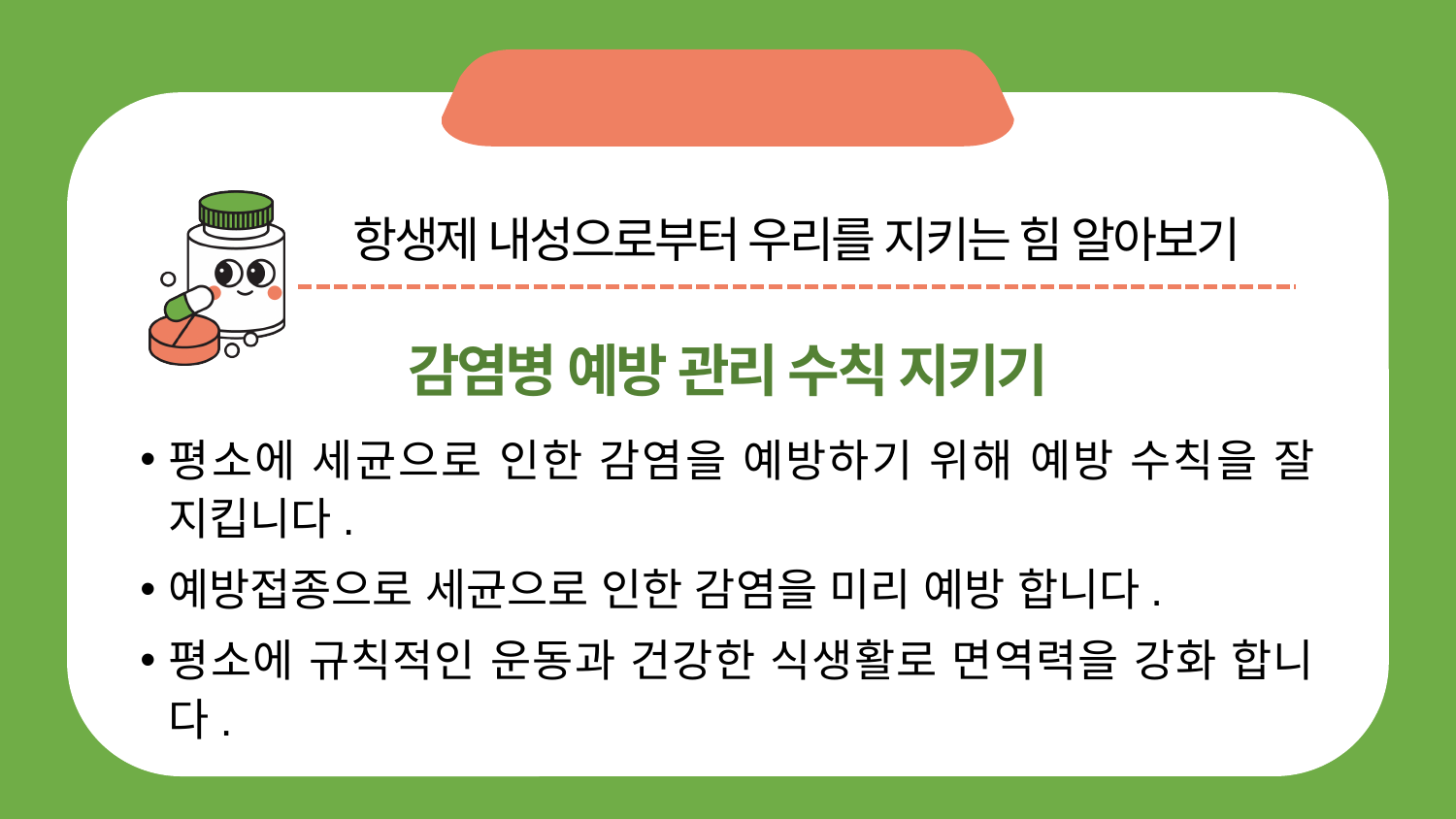

항생제 내성으로부터 우리를 지키는 힘 알아보기
감염병 예방 관리 수칙 지키기
평소에 세균으로 인한 감염을 예방하기 위해 예방 수칙을 잘 지킵니다.
예방접종으로 세균으로 인한 감염을 미리 예방 합니다.
평소에 규칙적인 운동과 건강한 식생활로 면역력을 강화 합니다.